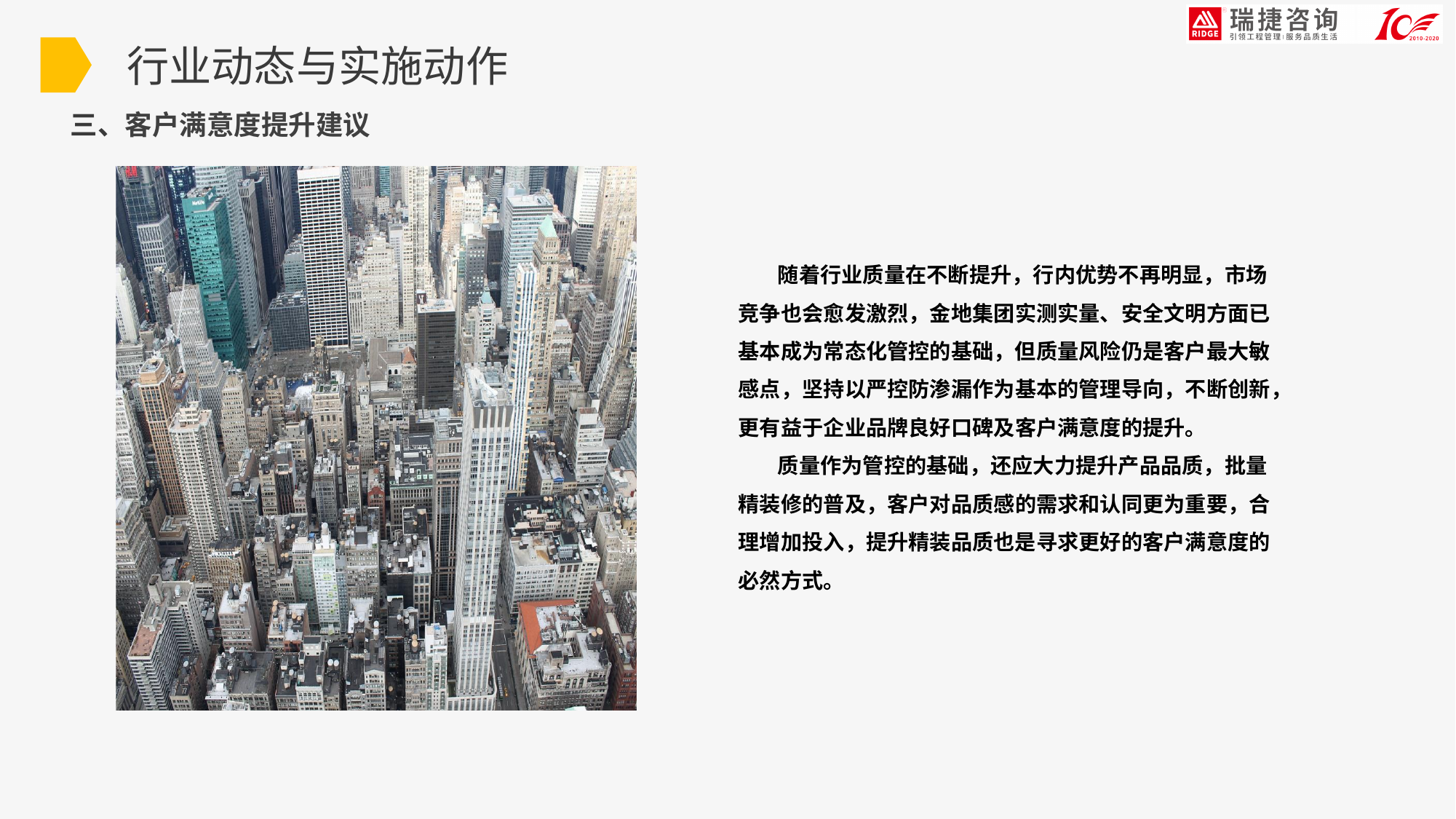

行业动态与实施动作

三、客户满意度提升建议

       随着行业质量在不断提升，行内优势不再明显，市场竞争也会愈发激烈，金地集团实测实量、安全文明方面已基本成为常态化管控的基础，但质量风险仍是客户最大敏感点，坚持以严控防渗漏作为基本的管理导向，不断创新，更有益于企业品牌良好口碑及客户满意度的提升。
       质量作为管控的基础，还应大力提升产品品质，批量精装修的普及，客户对品质感的需求和认同更为重要，合理增加投入，提升精装品质也是寻求更好的客户满意度的必然方式。